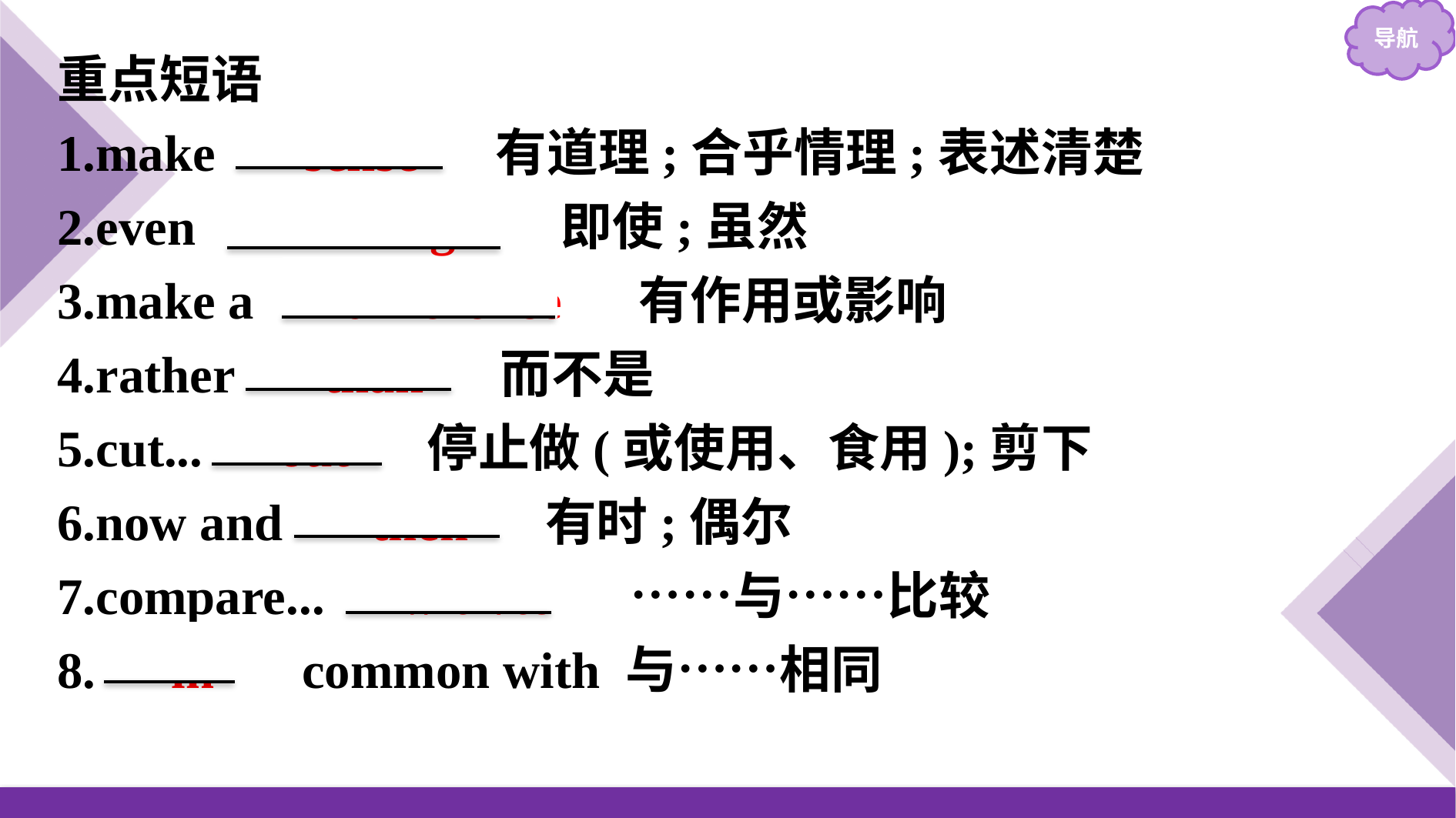

重点短语
1.make 　sense　 有道理;合乎情理;表述清楚
2.even 　if/though　 即使;虽然
3.make a 　difference　 有作用或影响
4.rather 　than　 而不是
5.cut...　out　 停止做(或使用、食用);剪下
6.now and 　then　 有时;偶尔
7.compare...　with/to　 ……与……比较
8.　in　 common with 与……相同